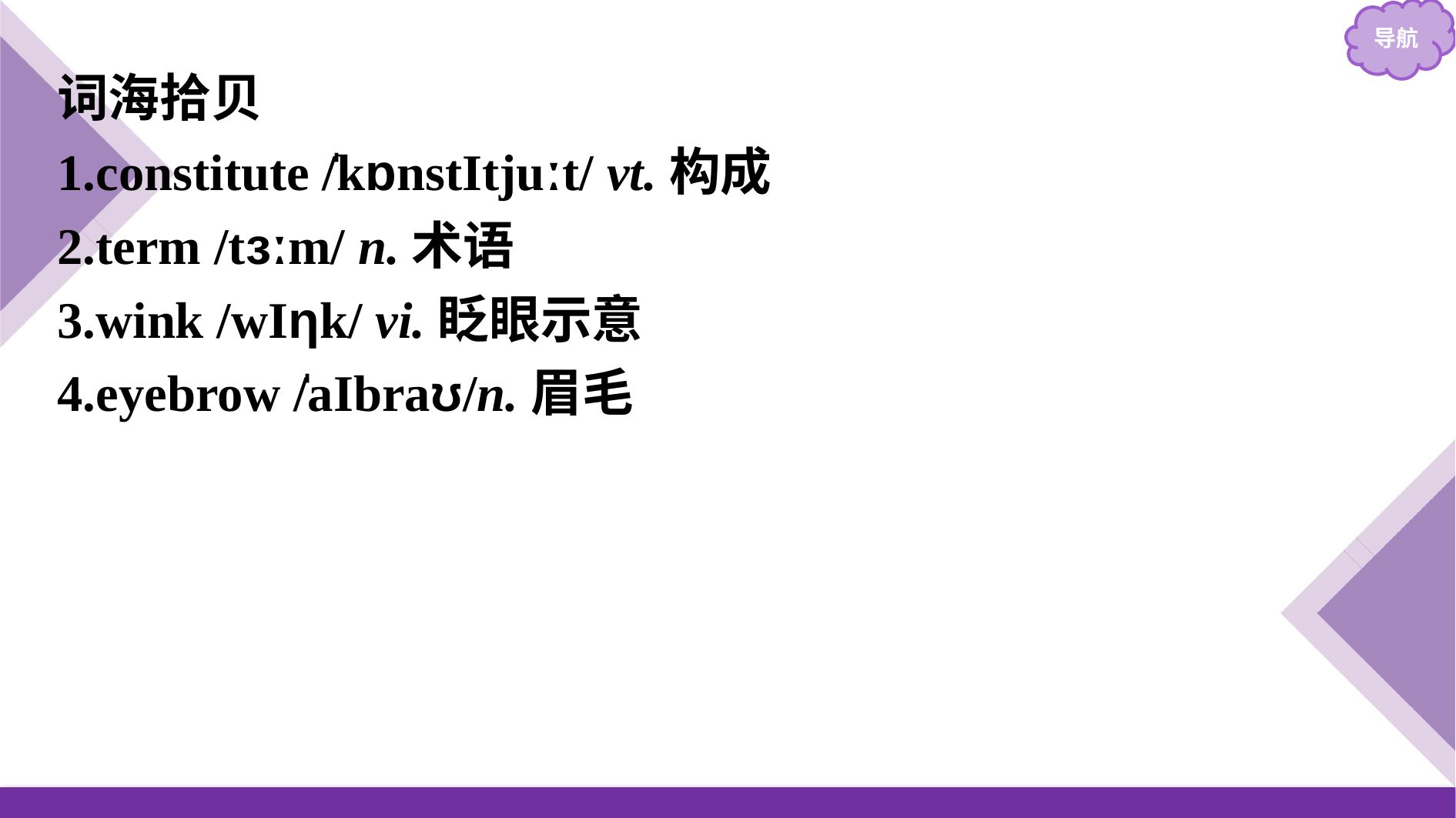

词海拾贝
1.constitute /̍kɒnstItjuːt/ vt.构成
2.term /tɜːm/ n.术语
3.wink /wIƞk/ vi.眨眼示意
4.eyebrow /̍aIbraʊ/n.眉毛